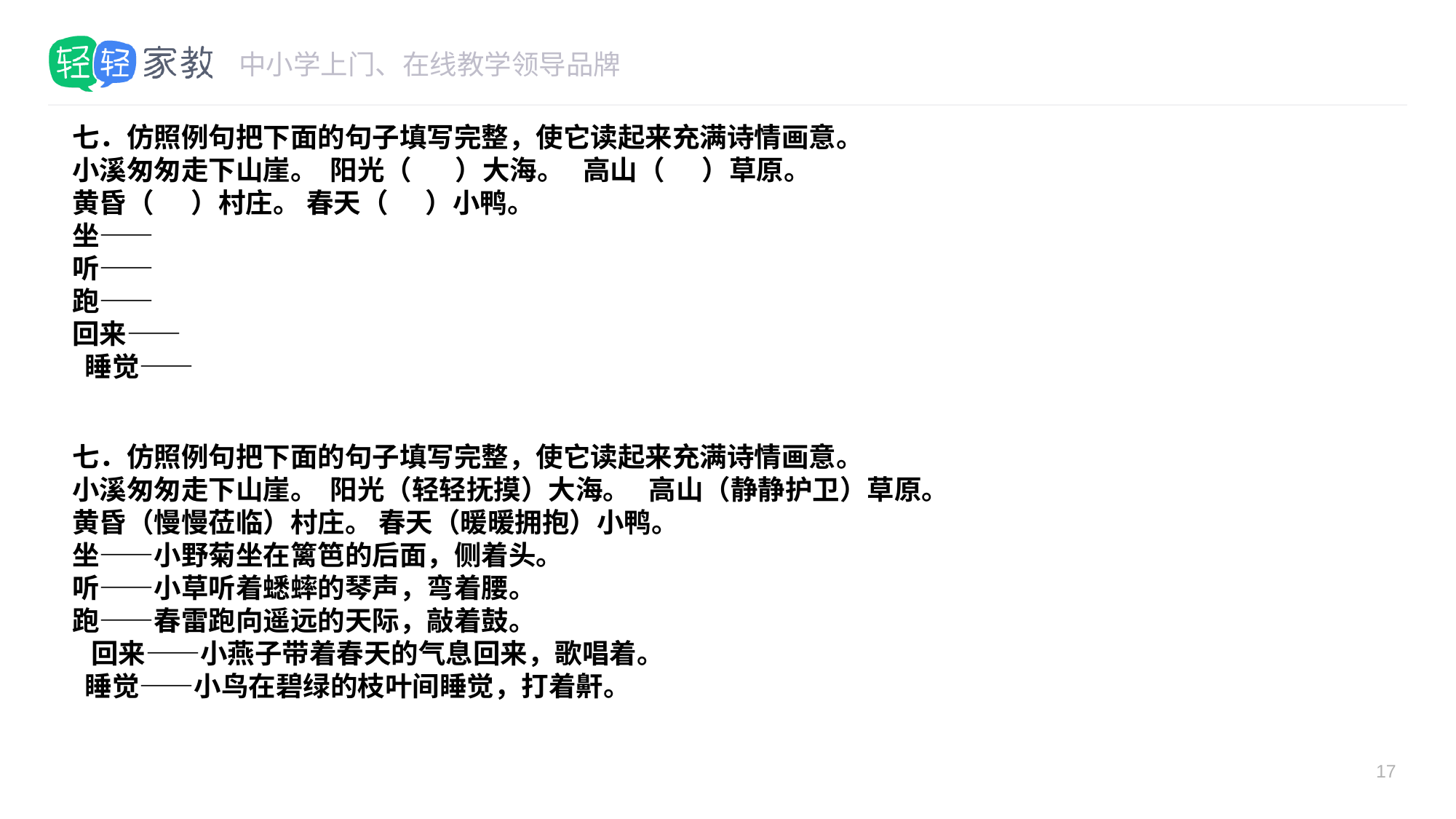

#
七．仿照例句把下面的句子填写完整，使它读起来充满诗情画意。
小溪匆匆走下山崖。  阳光（       ）大海。   高山（      ）草原。
黄昏（      ）村庄。 春天（      ）小鸭。
坐——
听——
跑——
回来——
 睡觉——
七．仿照例句把下面的句子填写完整，使它读起来充满诗情画意。
小溪匆匆走下山崖。  阳光（轻轻抚摸）大海。   高山（静静护卫）草原。
黄昏（慢慢莅临）村庄。 春天（暖暖拥抱）小鸭。
坐——小野菊坐在篱笆的后面，侧着头。
听——小草听着蟋蟀的琴声，弯着腰。
跑——春雷跑向遥远的天际，敲着鼓。
  回来——小燕子带着春天的气息回来，歌唱着。
 睡觉——小鸟在碧绿的枝叶间睡觉，打着鼾。

17